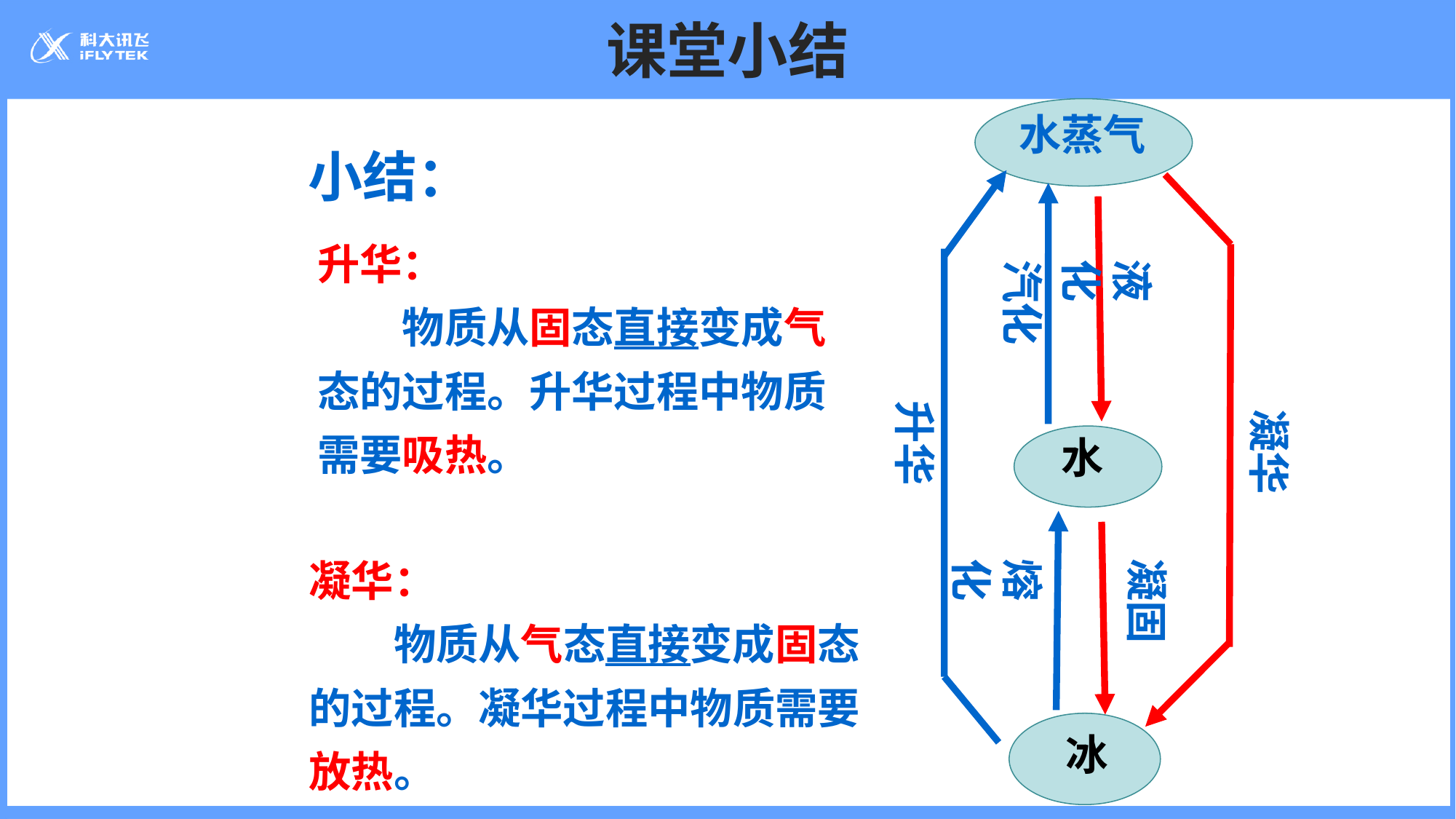

# 课堂小结

水蒸气
液化
汽化

升华
凝华

水
凝固
熔化

冰
小结：
升华：
　　物质从固态直接变成气态的过程。升华过程中物质需要吸热。
凝华：
　　物质从气态直接变成固态的过程。凝华过程中物质需要放热。